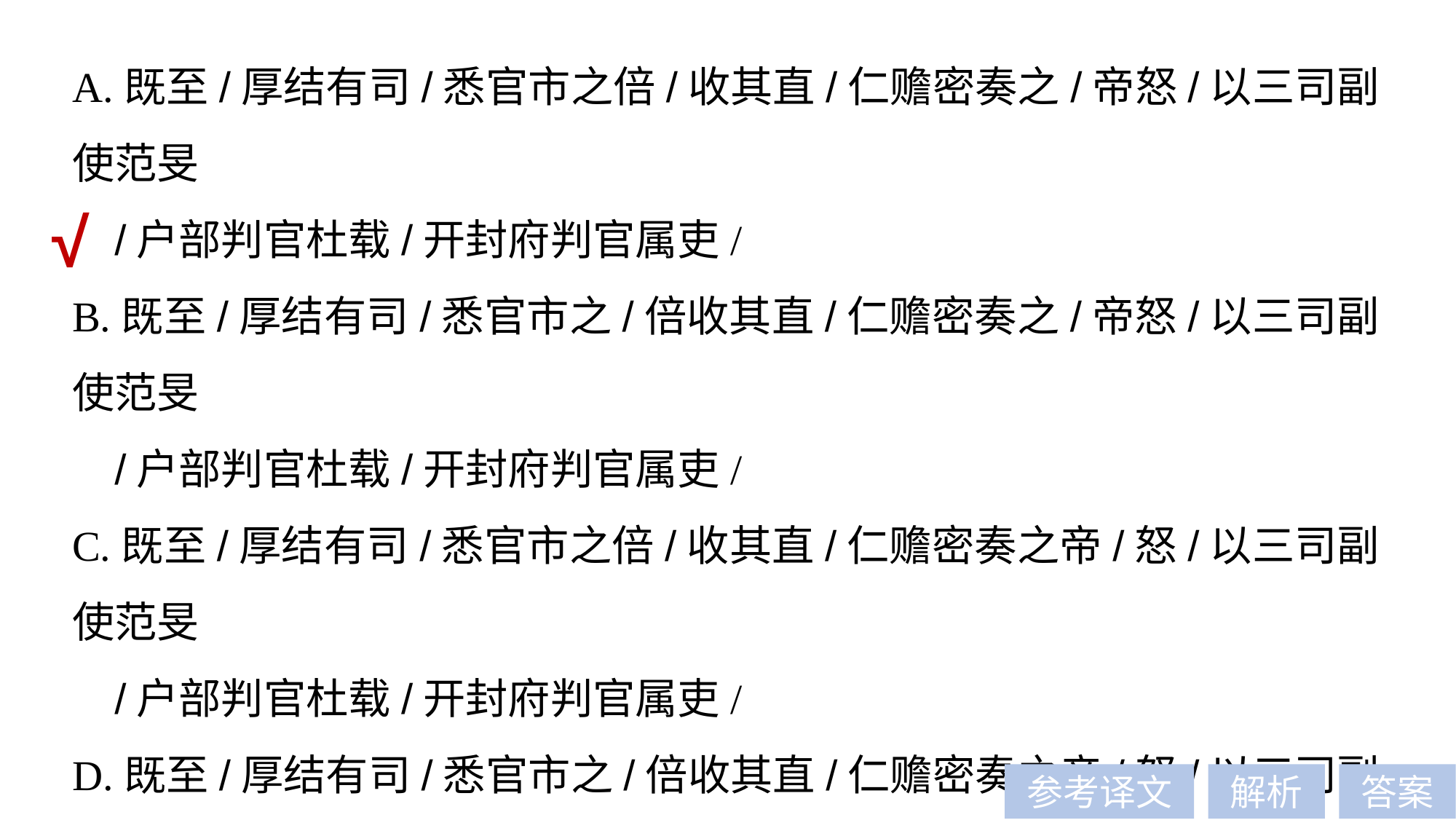

A.既至/厚结有司/悉官市之倍/收其直/仁赡密奏之/帝怒/以三司副使范旻
    /户部判官杜载/开封府判官属吏/
B.既至/厚结有司/悉官市之/倍收其直/仁赡密奏之/帝怒/以三司副使范旻
    /户部判官杜载/开封府判官属吏/
C.既至/厚结有司/悉官市之倍/收其直/仁赡密奏之帝/怒/以三司副使范旻
    /户部判官杜载/开封府判官属吏/
D.既至/厚结有司/悉官市之/倍收其直/仁赡密奏之帝/怒/以三司副使范旻
    /户部判官杜载/开封府判官属吏/
√
参考译文
解析
答案